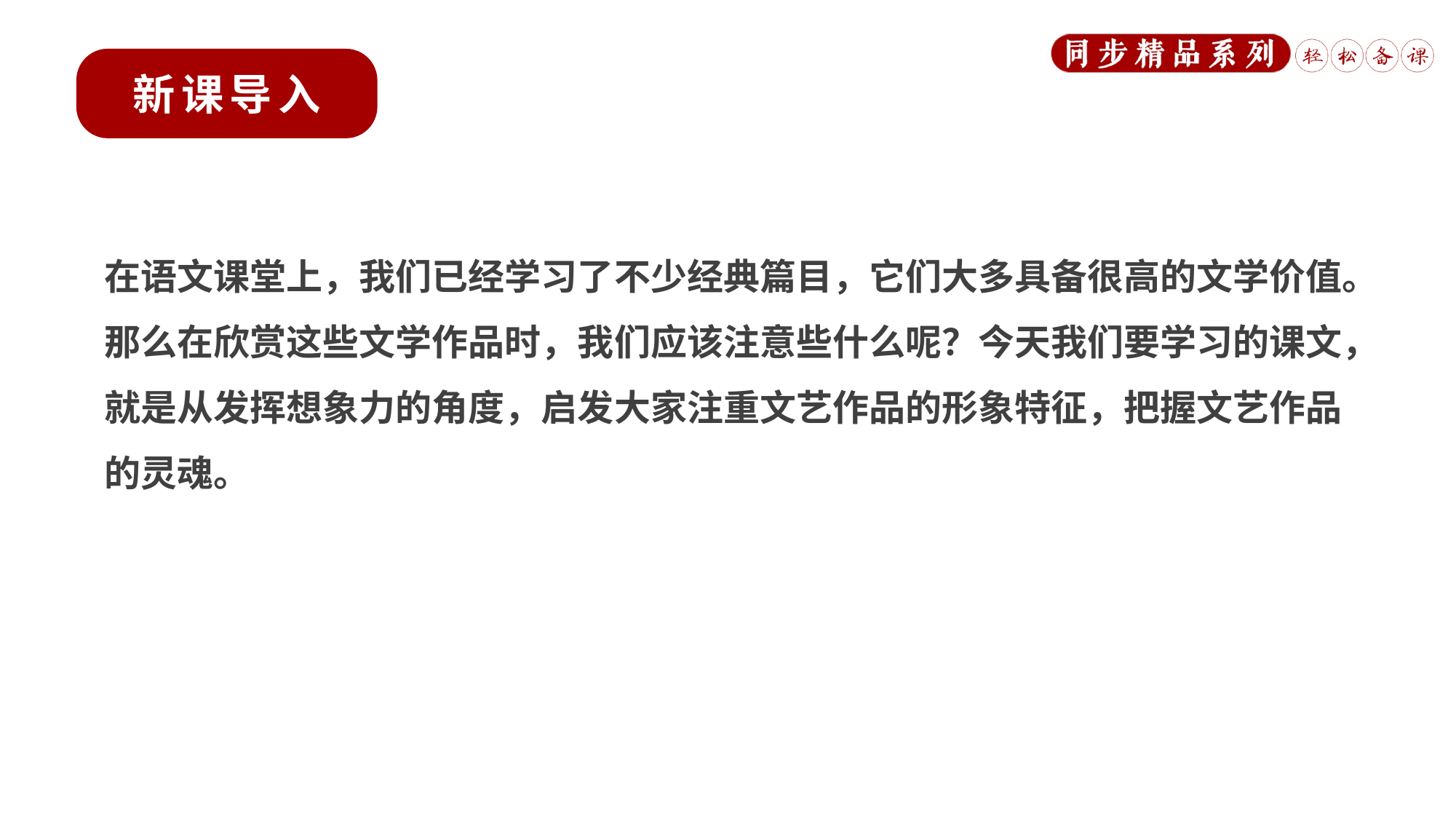

在语文课堂上，我们已经学习了不少经典篇目，它们大多具备很高的文学价值。那么在欣赏这些文学作品时，我们应该注意些什么呢？今天我们要学习的课文，就是从发挥想象力的角度，启发大家注重文艺作品的形象特征，把握文艺作品的灵魂。